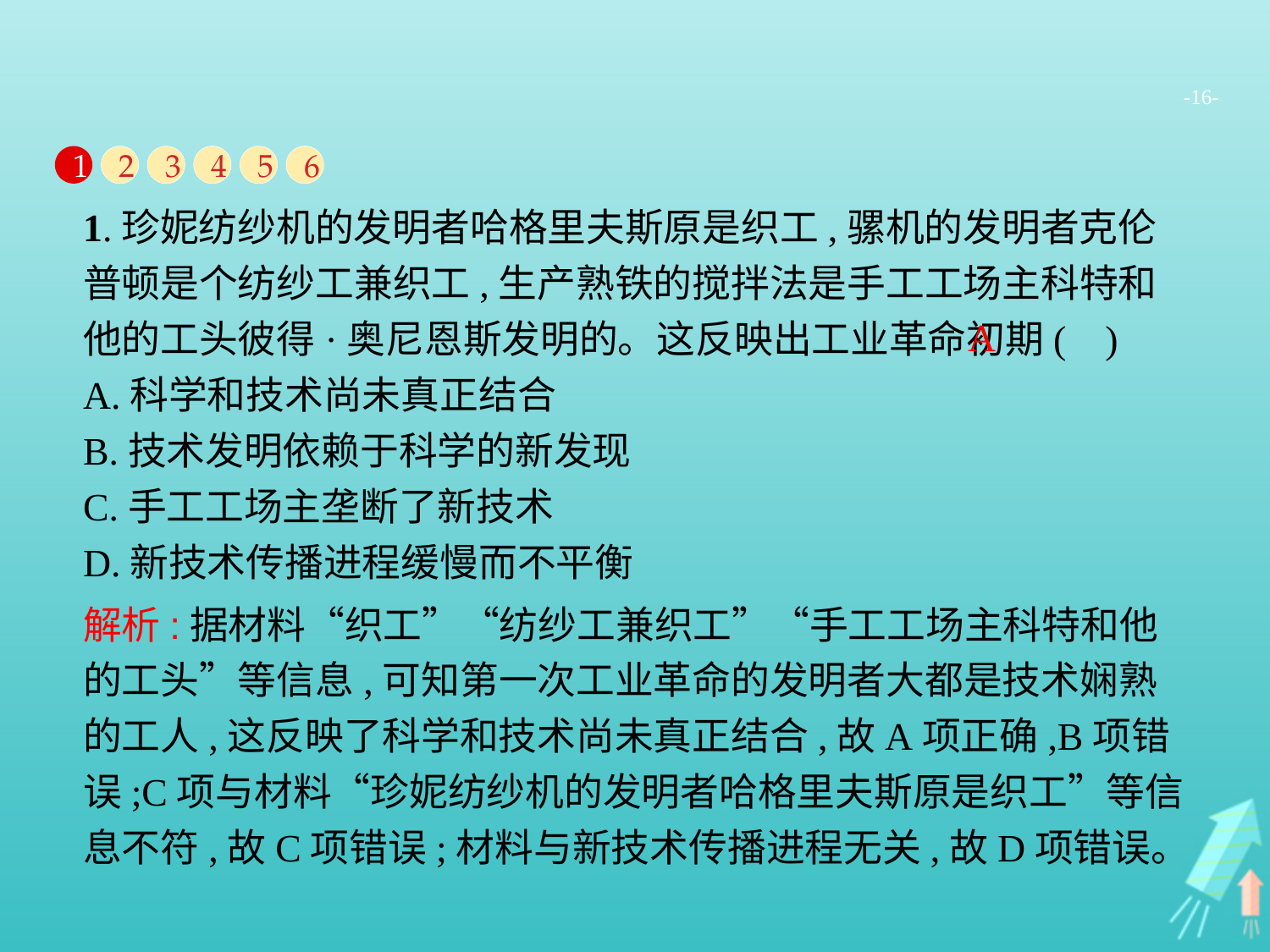

-16-
1
2
3
4
5
6
1.珍妮纺纱机的发明者哈格里夫斯原是织工,骡机的发明者克伦普顿是个纺纱工兼织工,生产熟铁的搅拌法是手工工场主科特和他的工头彼得·奥尼恩斯发明的。这反映出工业革命初期(    )
A.科学和技术尚未真正结合
B.技术发明依赖于科学的新发现
C.手工工场主垄断了新技术
D.新技术传播进程缓慢而不平衡
A
解析:据材料“织工”“纺纱工兼织工”“手工工场主科特和他的工头”等信息,可知第一次工业革命的发明者大都是技术娴熟的工人,这反映了科学和技术尚未真正结合,故A项正确,B项错误;C项与材料“珍妮纺纱机的发明者哈格里夫斯原是织工”等信息不符,故C项错误;材料与新技术传播进程无关,故D项错误。